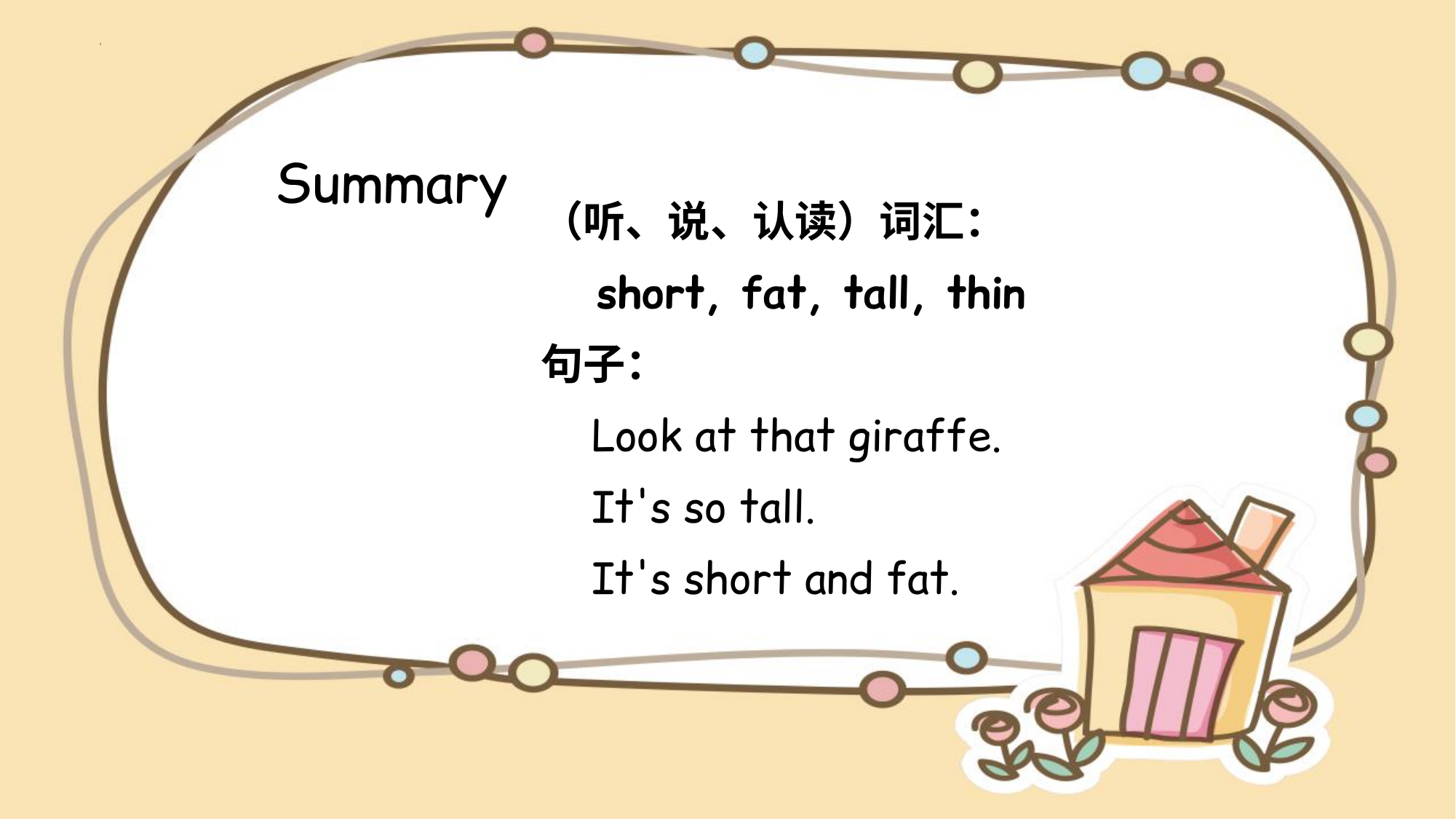

Summary
（听、说、认读）词汇：
    short, fat, tall, thin
句子：
    Look at that giraffe.
    It's so tall.
    It's short and fat.